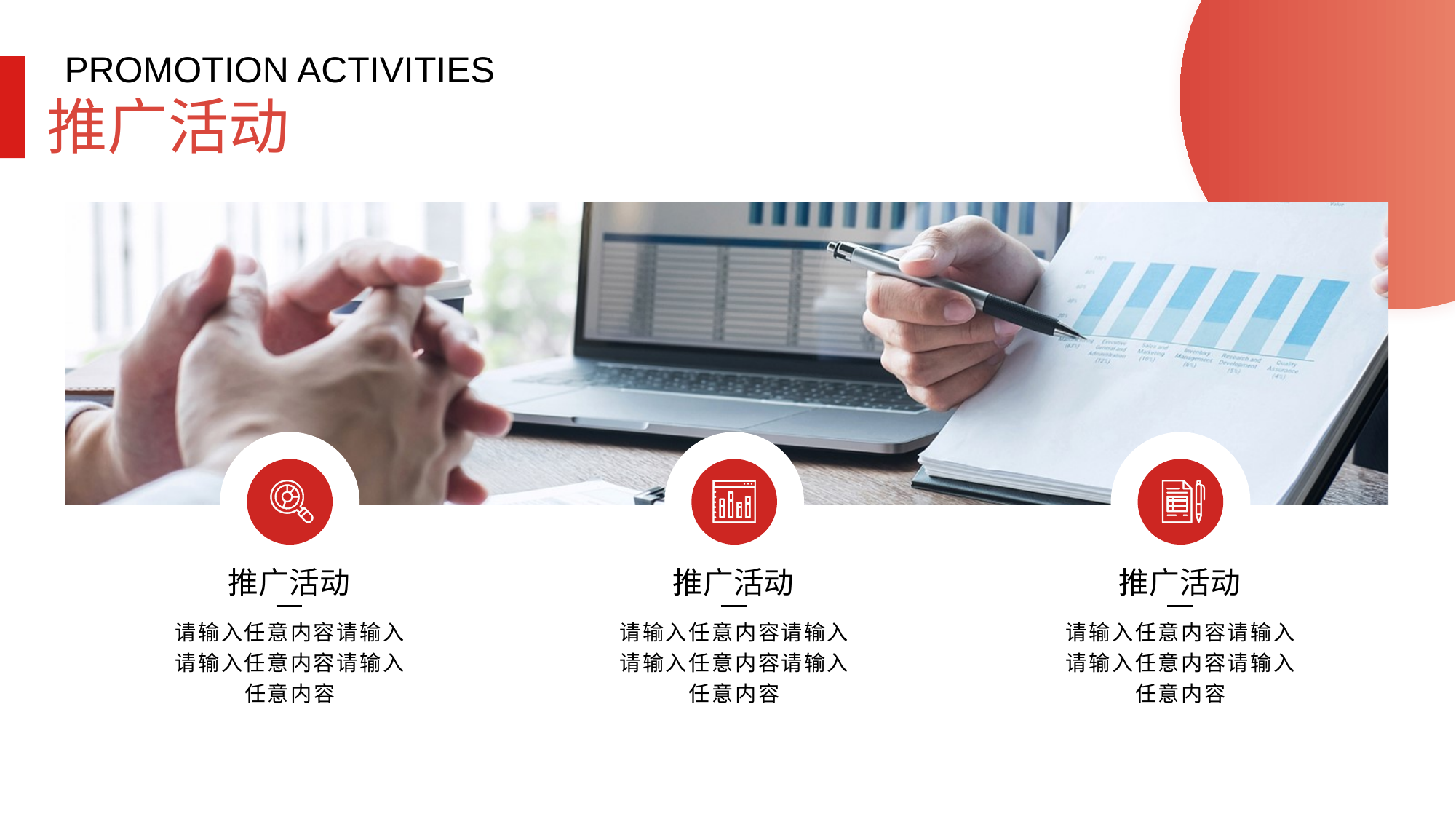

PROMOTION ACTIVITIES

推广活动

推广活动
请输入任意内容请输入
请输入任意内容请输入
任意内容
推广活动
请输入任意内容请输入
请输入任意内容请输入
任意内容
推广活动
请输入任意内容请输入
请输入任意内容请输入
任意内容